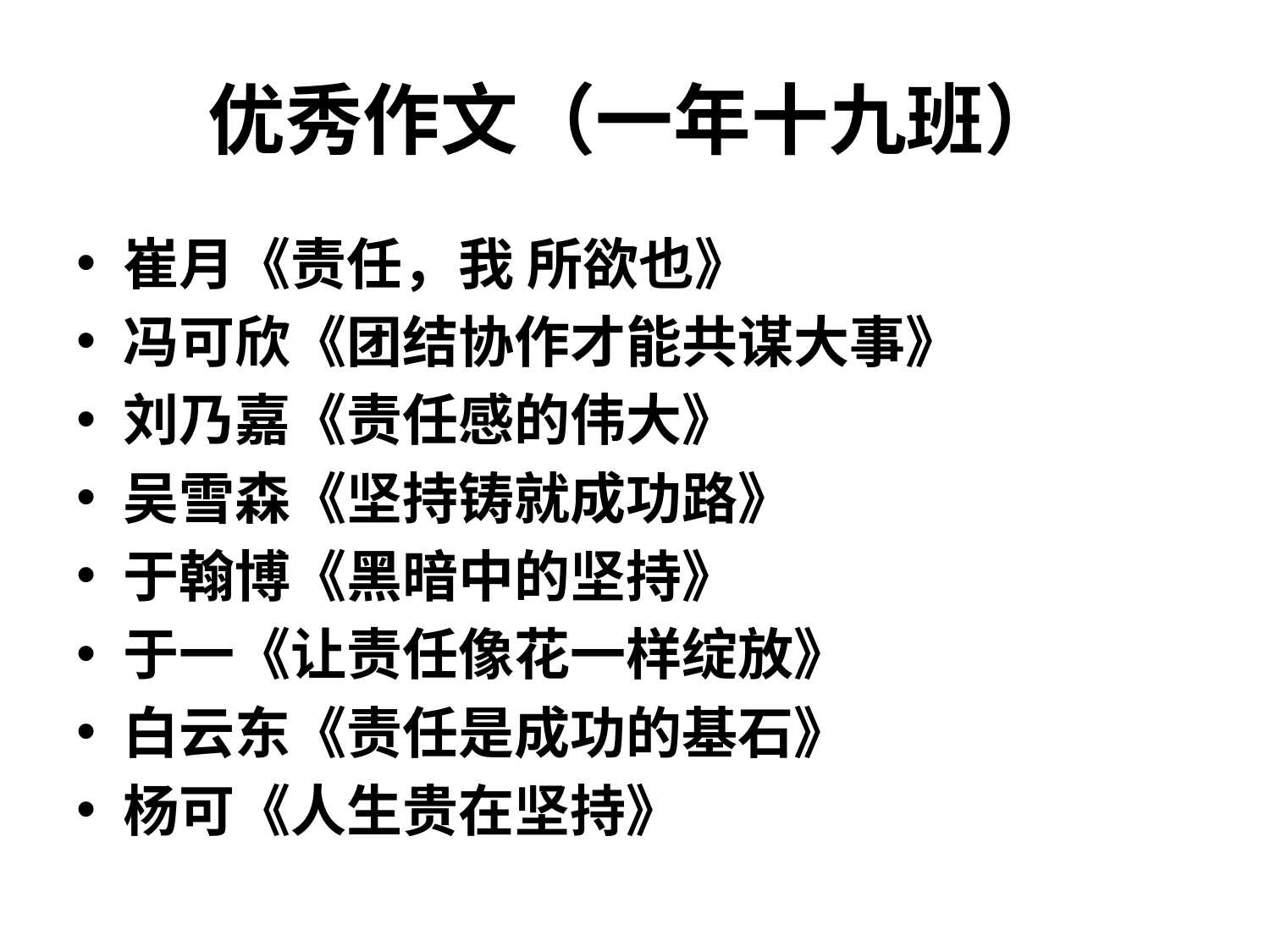

# 优秀作文（一年十九班）
崔月《责任，我 所欲也》
冯可欣《团结协作才能共谋大事》
刘乃嘉《责任感的伟大》
吴雪森《坚持铸就成功路》
于翰博《黑暗中的坚持》
于一《让责任像花一样绽放》
白云东《责任是成功的基石》
杨可《人生贵在坚持》